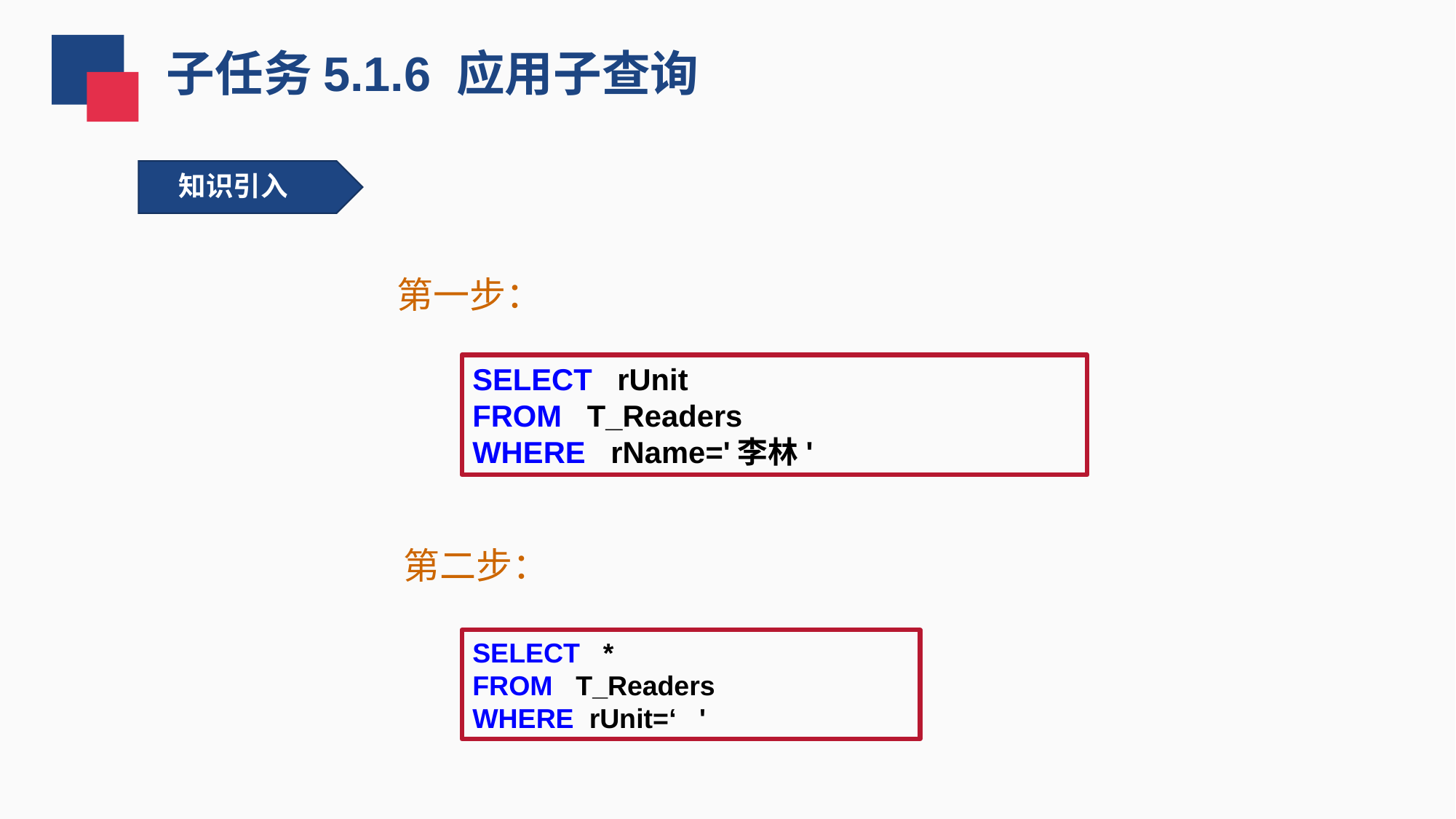

子任务5.1.6 应用子查询

知识引入
第一步：
SELECT   rUnit
FROM   T_Readers
WHERE   rName='李林'
第二步：
SELECT   *
FROM   T_Readers
WHERE  rUnit=‘   '